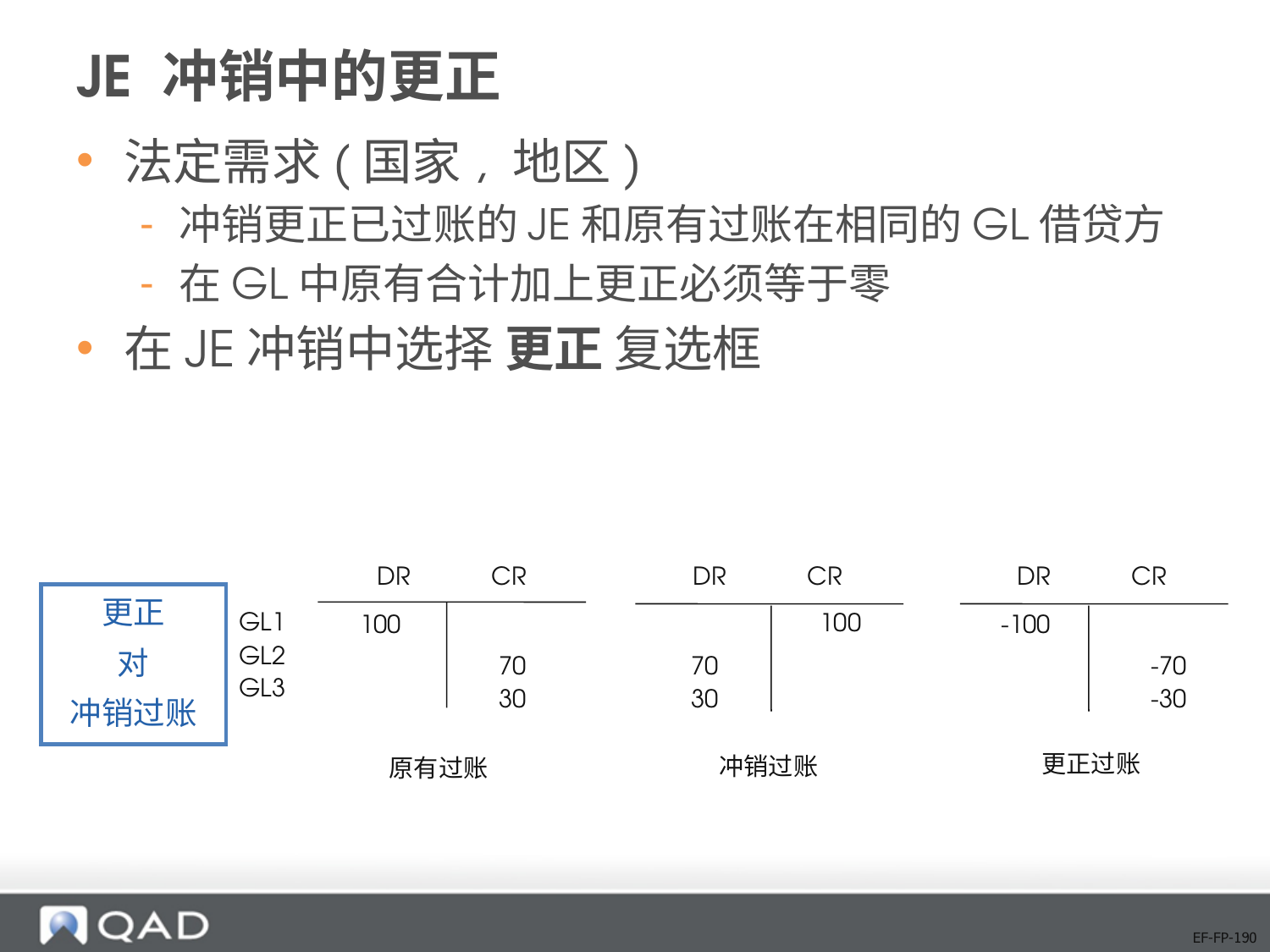

# JE 冲销中的更正
法定需求(国家, 地区)
冲销更正已过账的JE和原有过账在相同的GL借贷方
在GL中原有合计加上更正必须等于零
在JE冲销中选择 更正 复选框

DR            CR
DR            CR
DR            CR
更正
对
冲销过账
GL1
GL2
GL3

100

100

70
30

70
30

-100

-70
-30

更正过账
冲销过账
原有过账
EF-FP-190